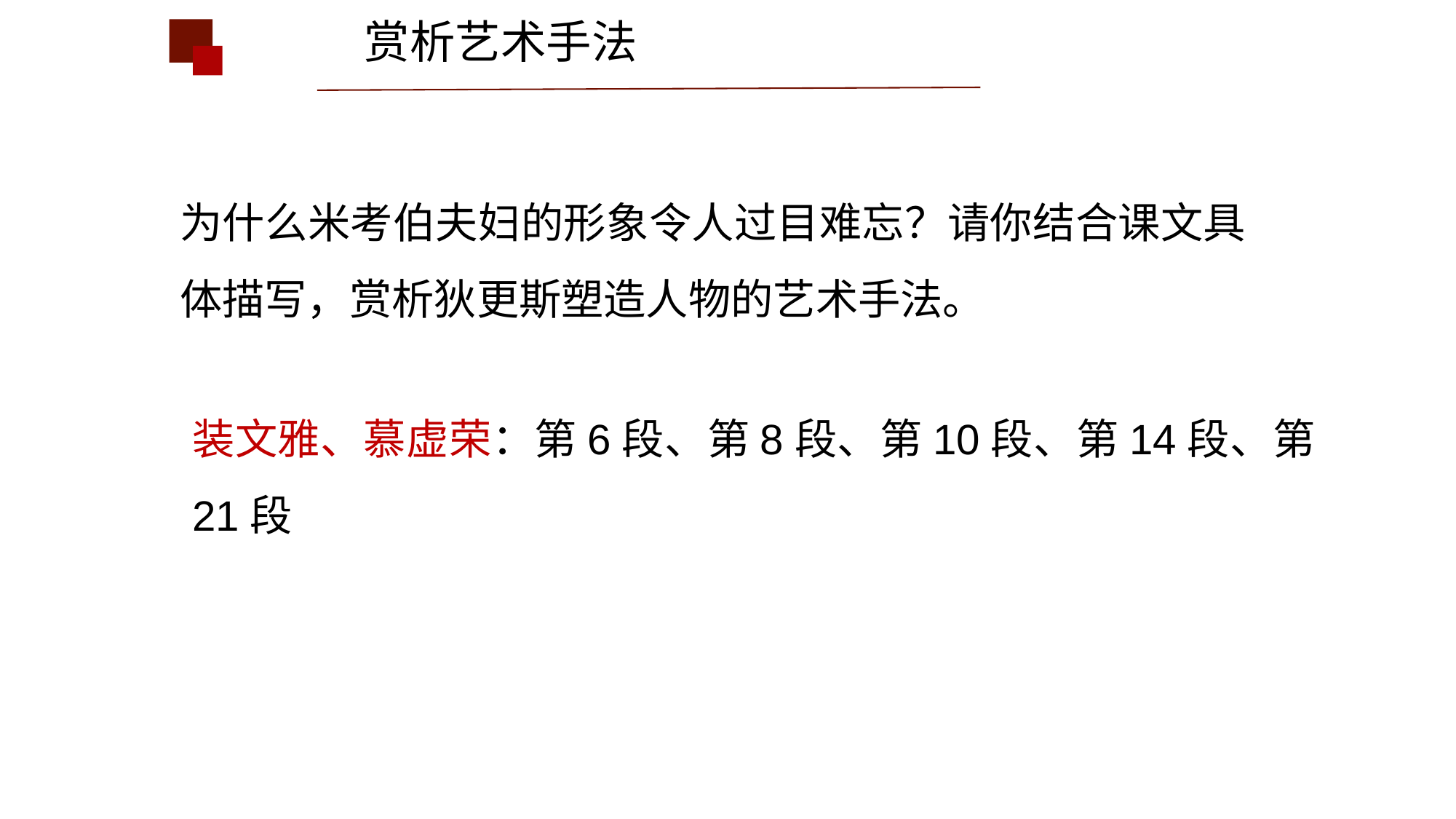

赏析艺术手法

为什么米考伯夫妇的形象令人过目难忘？请你结合课文具体描写，赏析狄更斯塑造人物的艺术手法。
装文雅、慕虚荣：第6段、第8段、第10段、第14段、第21段